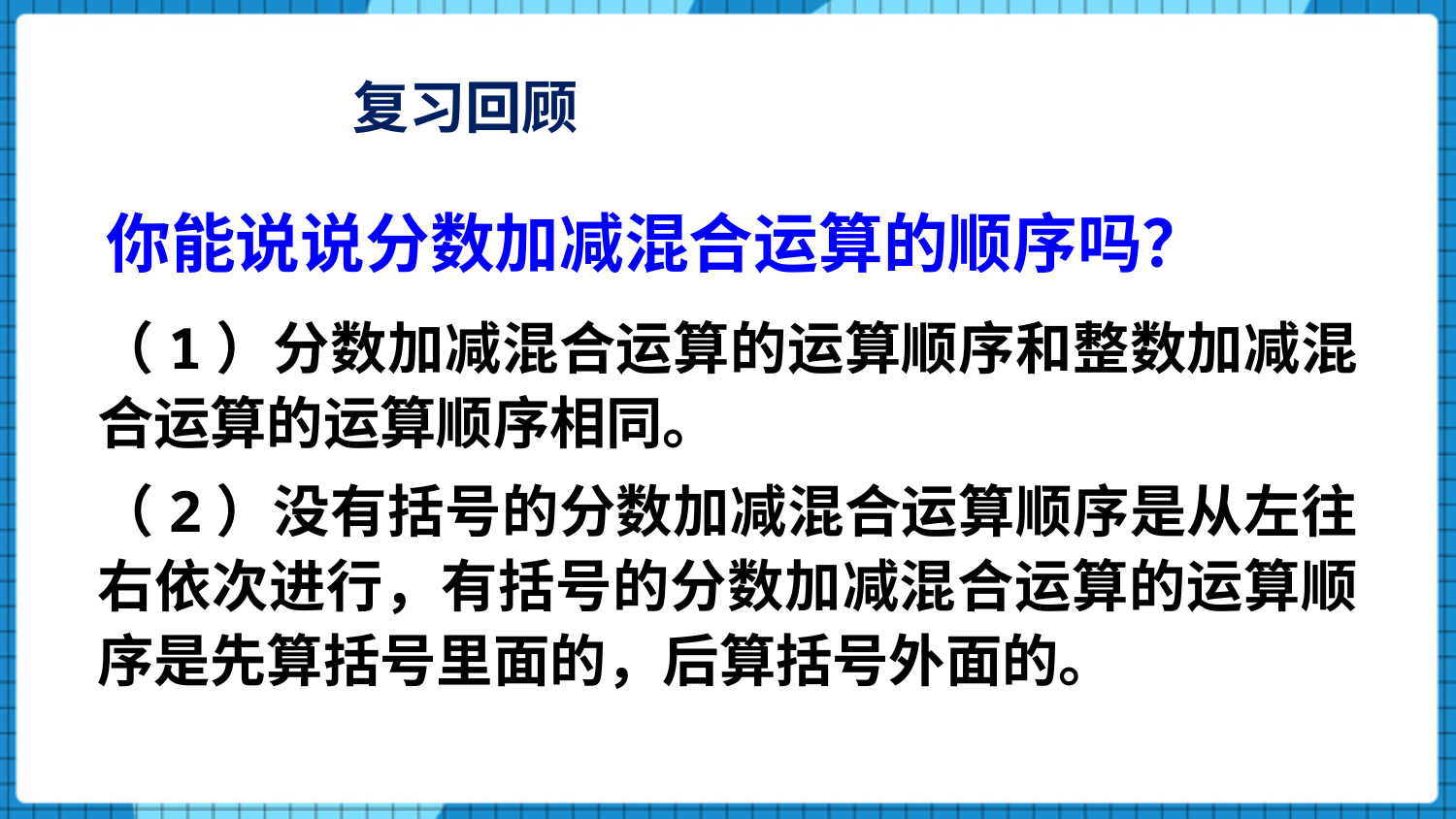

复习回顾
你能说说分数加减混合运算的顺序吗？
（1）分数加减混合运算的运算顺序和整数加减混合运算的运算顺序相同。
（2）没有括号的分数加减混合运算顺序是从左往右依次进行，有括号的分数加减混合运算的运算顺序是先算括号里面的，后算括号外面的。